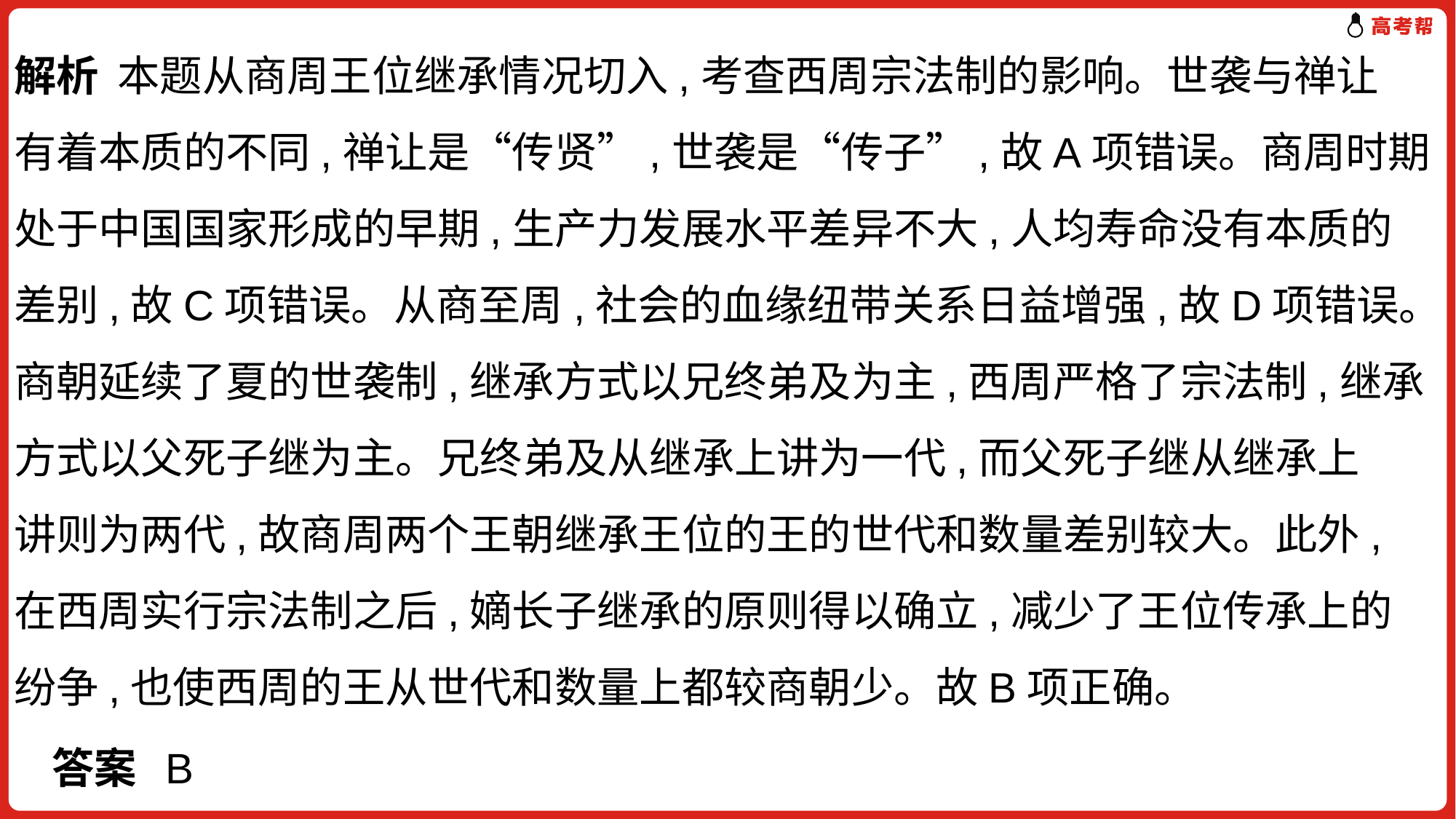

解析  本题从商周王位继承情况切入,考查西周宗法制的影响。世袭与禅让
有着本质的不同,禅让是“传贤”,世袭是“传子”,故A项错误。商周时期
处于中国国家形成的早期,生产力发展水平差异不大,人均寿命没有本质的
差别,故C项错误。从商至周,社会的血缘纽带关系日益增强,故D项错误。
商朝延续了夏的世袭制,继承方式以兄终弟及为主,西周严格了宗法制,继承
方式以父死子继为主。兄终弟及从继承上讲为一代,而父死子继从继承上
讲则为两代,故商周两个王朝继承王位的王的世代和数量差别较大。此外,
在西周实行宗法制之后,嫡长子继承的原则得以确立,减少了王位传承上的
纷争,也使西周的王从世代和数量上都较商朝少。故B项正确。
答案  B